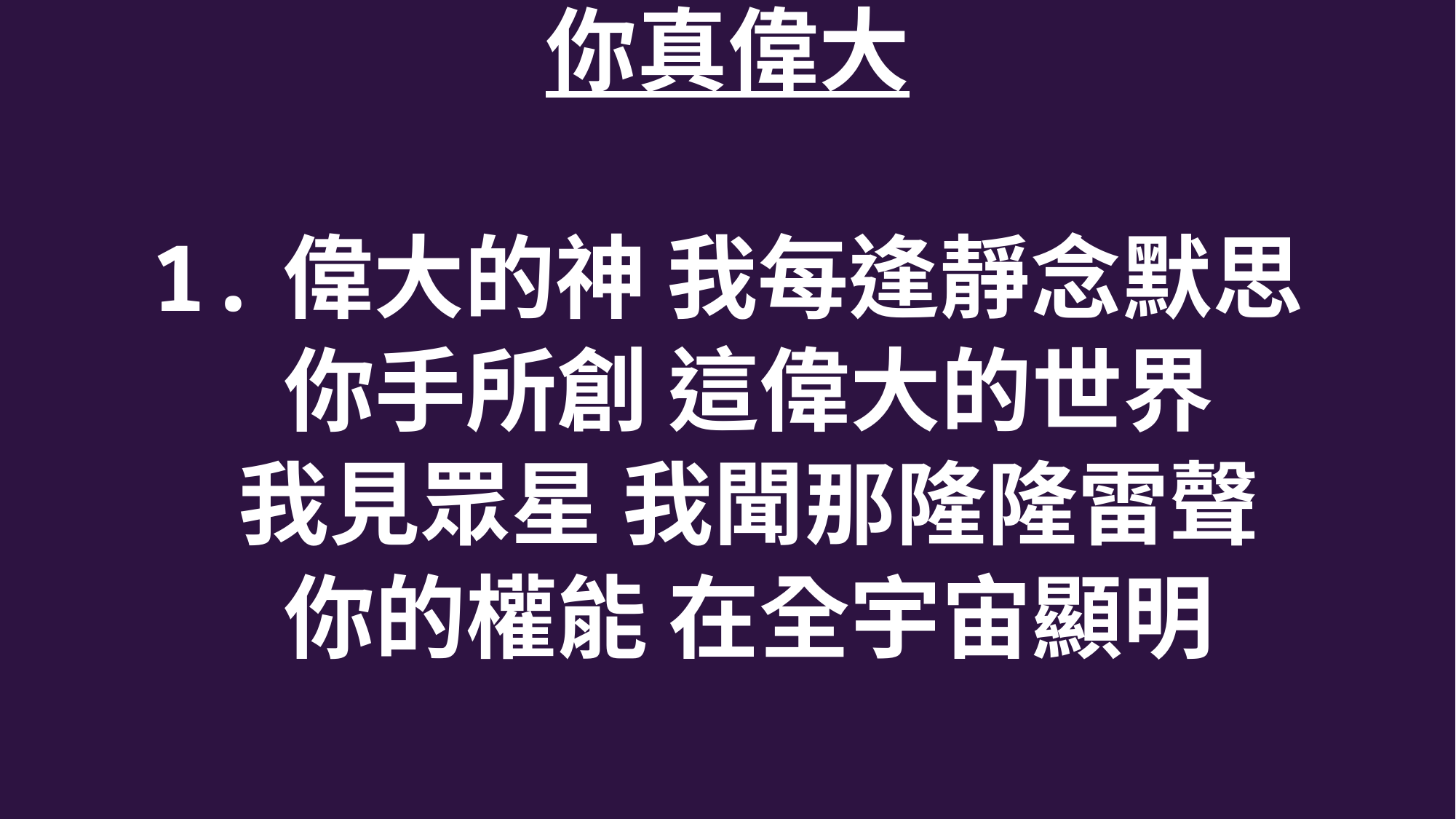

你真偉大

1.偉大的神 我每逢靜念默思
 你手所創 這偉大的世界
 我見眾星 我聞那隆隆雷聲
 你的權能 在全宇宙顯明